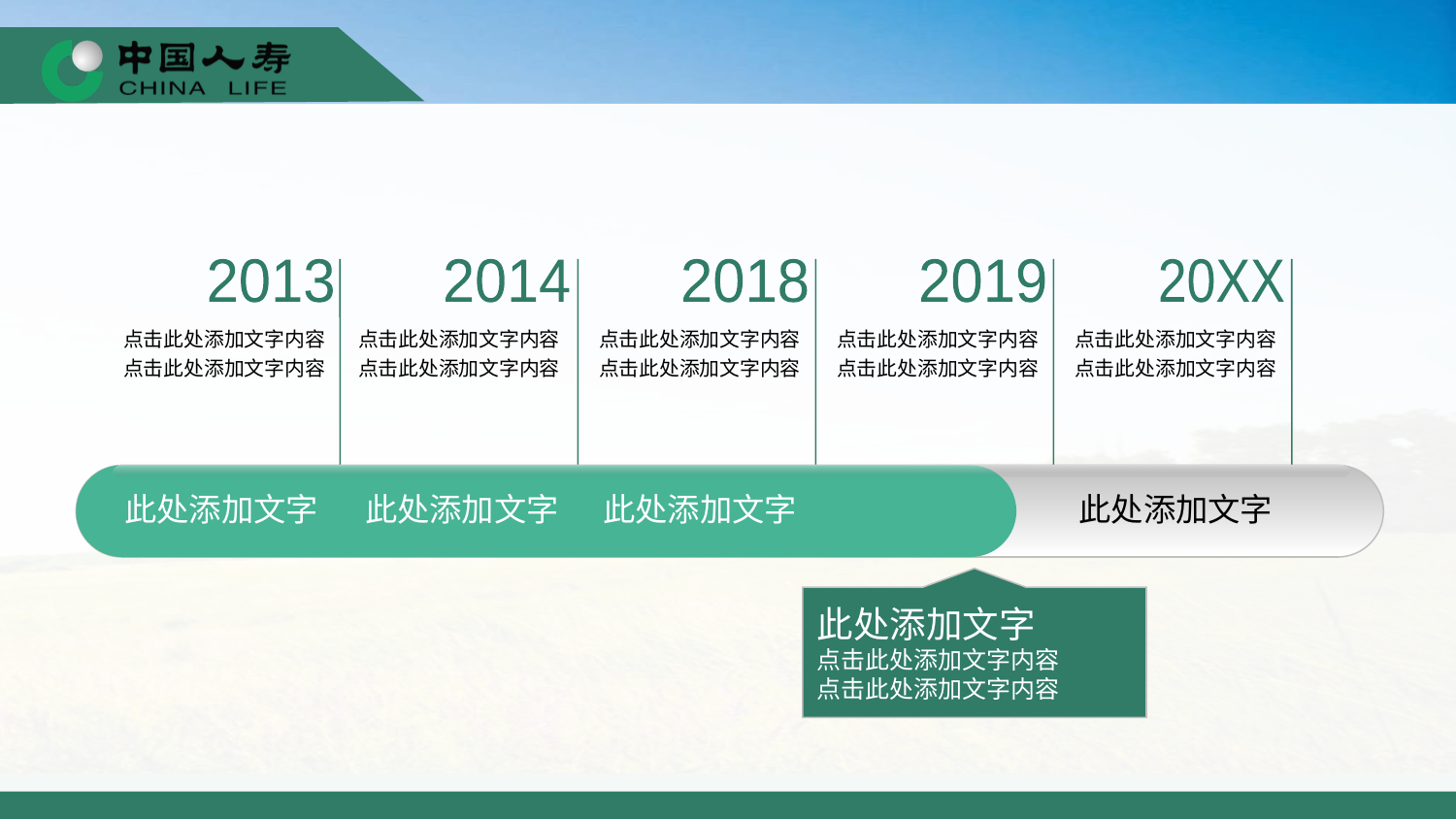

#
2013

点击此处添加文字内容
点击此处添加文字内容
2014

点击此处添加文字内容
点击此处添加文字内容
2018

点击此处添加文字内容
点击此处添加文字内容
2019

点击此处添加文字内容
点击此处添加文字内容
20XX

点击此处添加文字内容
点击此处添加文字内容

此处添加文字
此处添加文字
此处添加文字
此处添加文字
此处添加文字
点击此处添加文字内容
点击此处添加文字内容